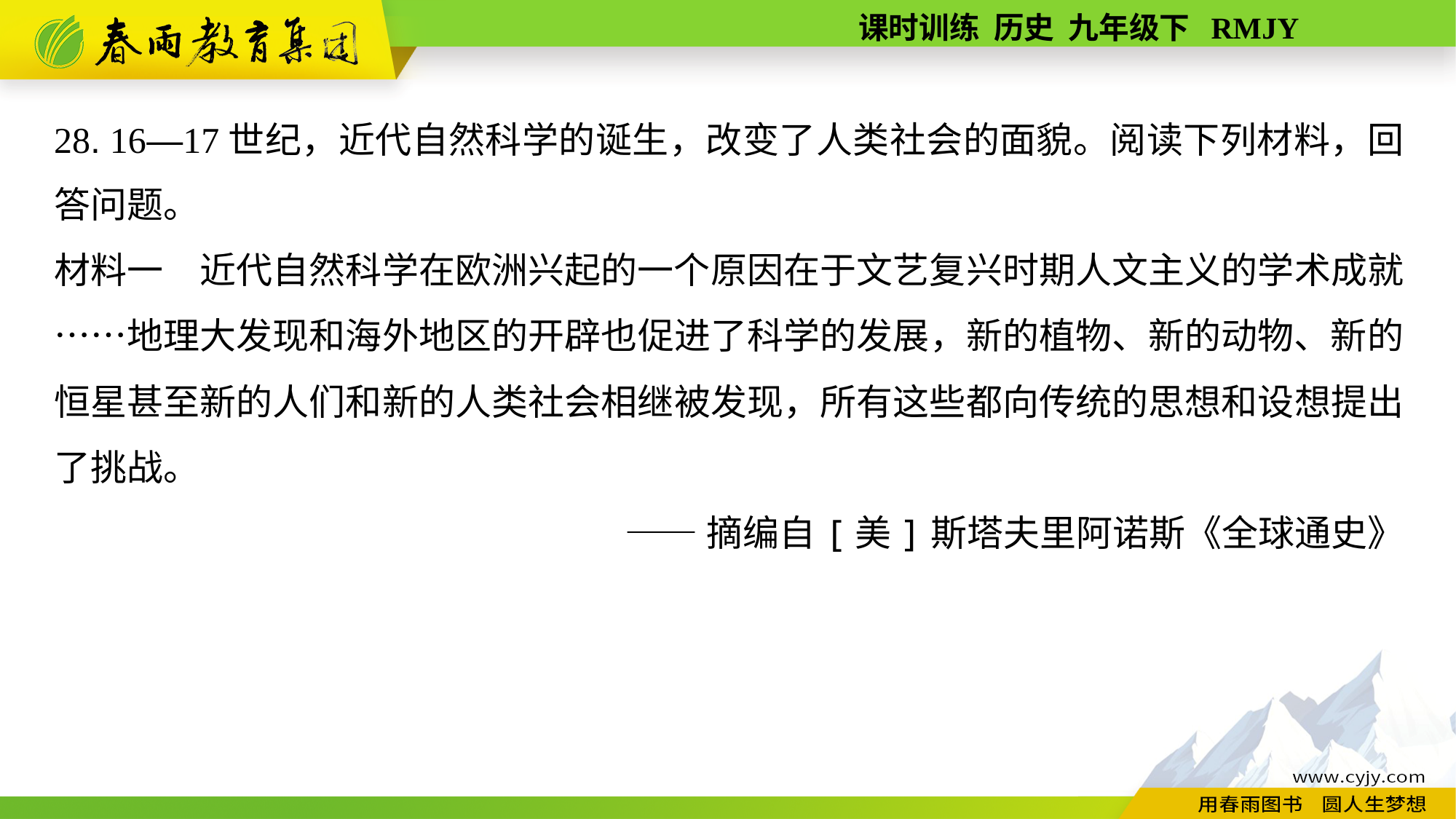

28. 16—17世纪，近代自然科学的诞生，改变了人类社会的面貌。阅读下列材料，回答问题。
材料一　近代自然科学在欧洲兴起的一个原因在于文艺复兴时期人文主义的学术成就……地理大发现和海外地区的开辟也促进了科学的发展，新的植物、新的动物、新的恒星甚至新的人们和新的人类社会相继被发现，所有这些都向传统的思想和设想提出了挑战。
——摘编自[美]斯塔夫里阿诺斯《全球通史》